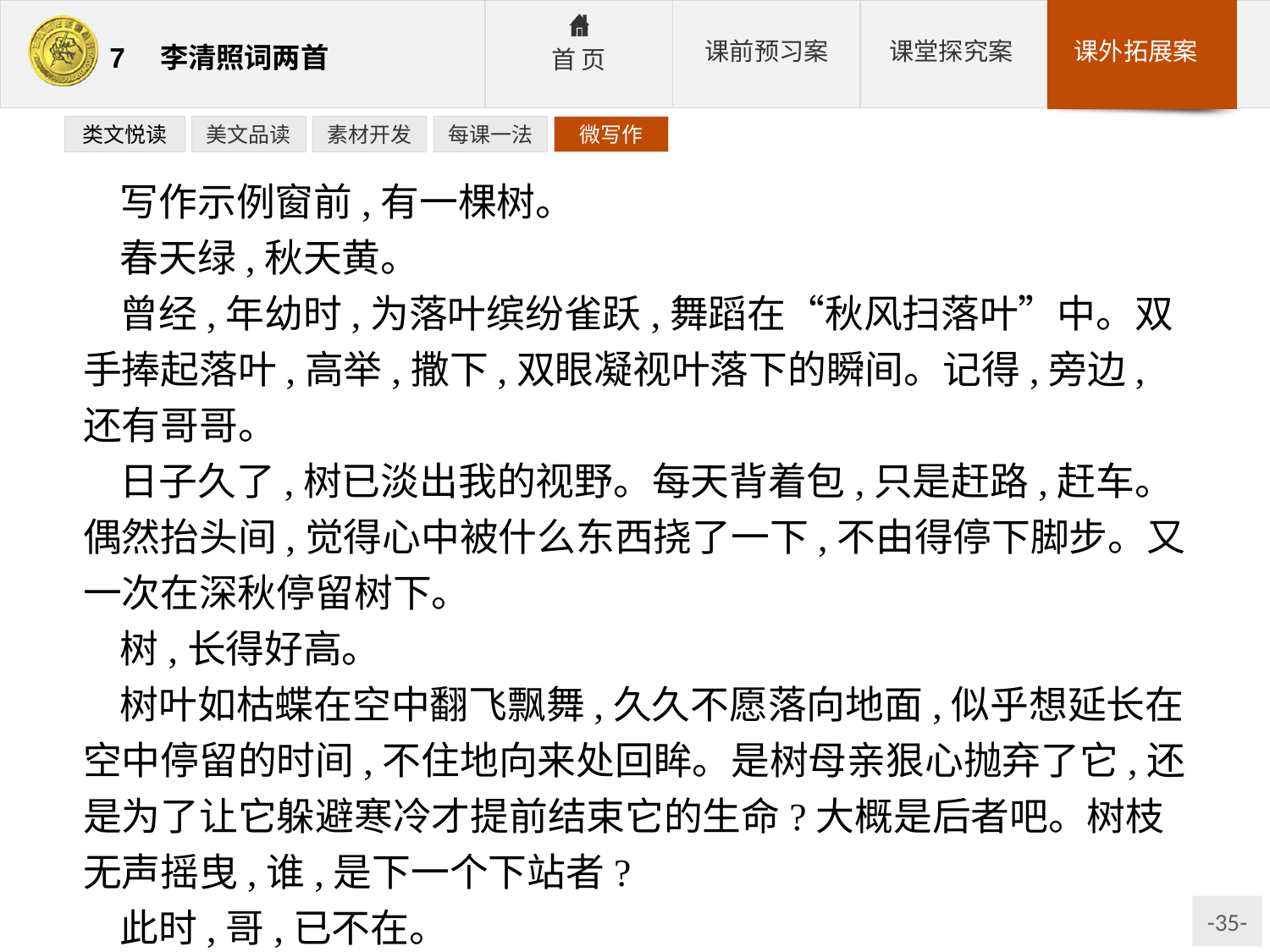

类文悦读
美文品读
素材开发
每课一法
微写作
写作示例窗前,有一棵树。
春天绿,秋天黄。
曾经,年幼时,为落叶缤纷雀跃,舞蹈在“秋风扫落叶”中。双手捧起落叶,高举,撒下,双眼凝视叶落下的瞬间。记得,旁边,还有哥哥。
日子久了,树已淡出我的视野。每天背着包,只是赶路,赶车。偶然抬头间,觉得心中被什么东西挠了一下,不由得停下脚步。又一次在深秋停留树下。
树,长得好高。
树叶如枯蝶在空中翻飞飘舞,久久不愿落向地面,似乎想延长在空中停留的时间,不住地向来处回眸。是树母亲狠心抛弃了它,还是为了让它躲避寒冷才提前结束它的生命?大概是后者吧。树枝无声摇曳,谁,是下一个下站者?
此时,哥,已不在。